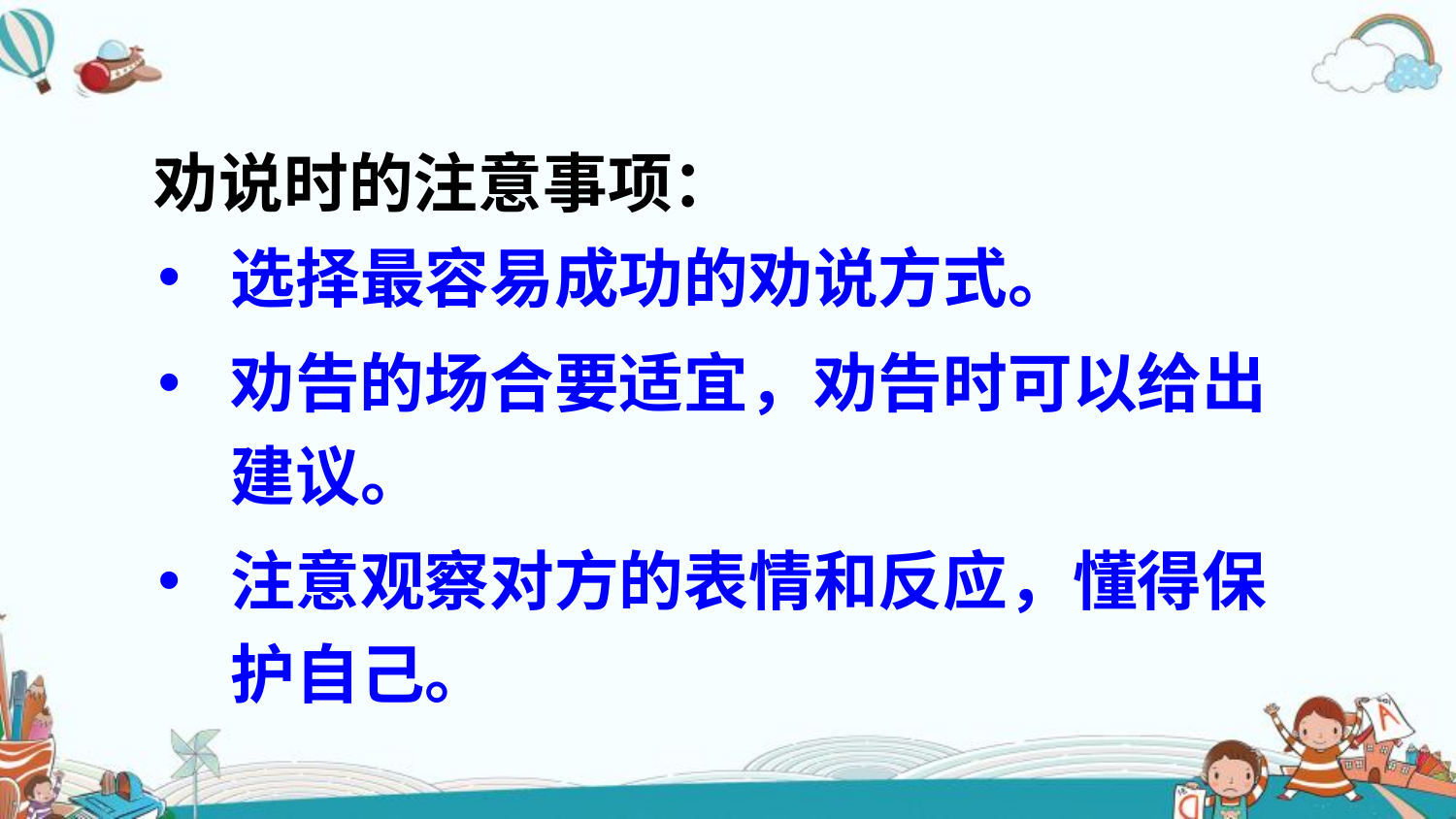

劝说时的注意事项：
选择最容易成功的劝说方式。
劝告的场合要适宜，劝告时可以给出建议。
注意观察对方的表情和反应，懂得保护自己。